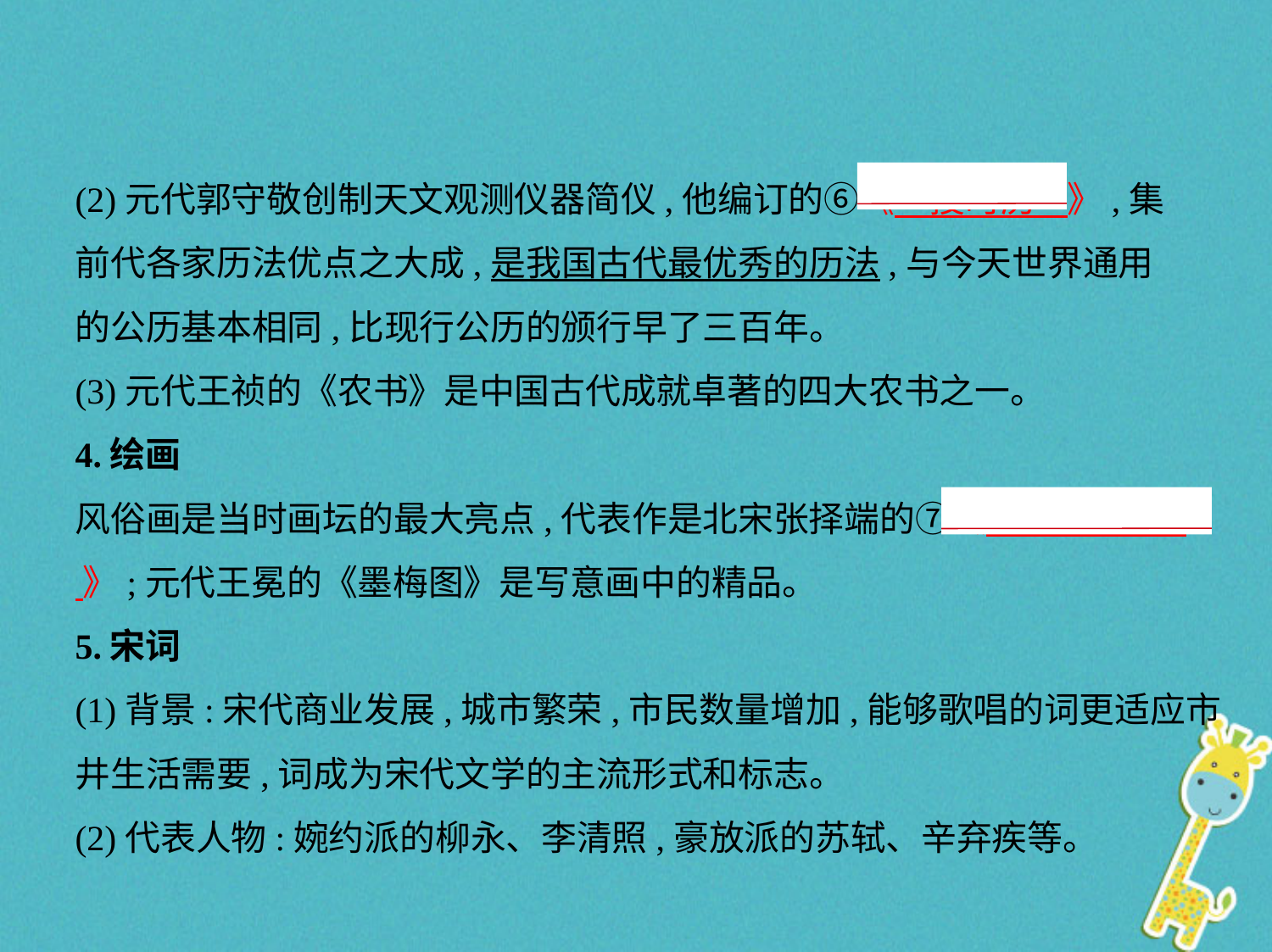

(2)元代郭守敬创制天文观测仪器简仪,他编订的⑥《　授时历    》,集
前代各家历法优点之大成,是我国古代最优秀的历法,与今天世界通用
的公历基本相同,比现行公历的颁行早了三百年。
(3)元代王祯的《农书》是中国古代成就卓著的四大农书之一。
4.绘画
风俗画是当时画坛的最大亮点,代表作是北宋张择端的⑦《　清明上河    》;元代王冕的《墨梅图》是写意画中的精品。
5.宋词
(1)背景:宋代商业发展,城市繁荣,市民数量增加,能够歌唱的词更适应市
井生活需要,词成为宋代文学的主流形式和标志。
(2)代表人物:婉约派的柳永、李清照,豪放派的苏轼、辛弃疾等。